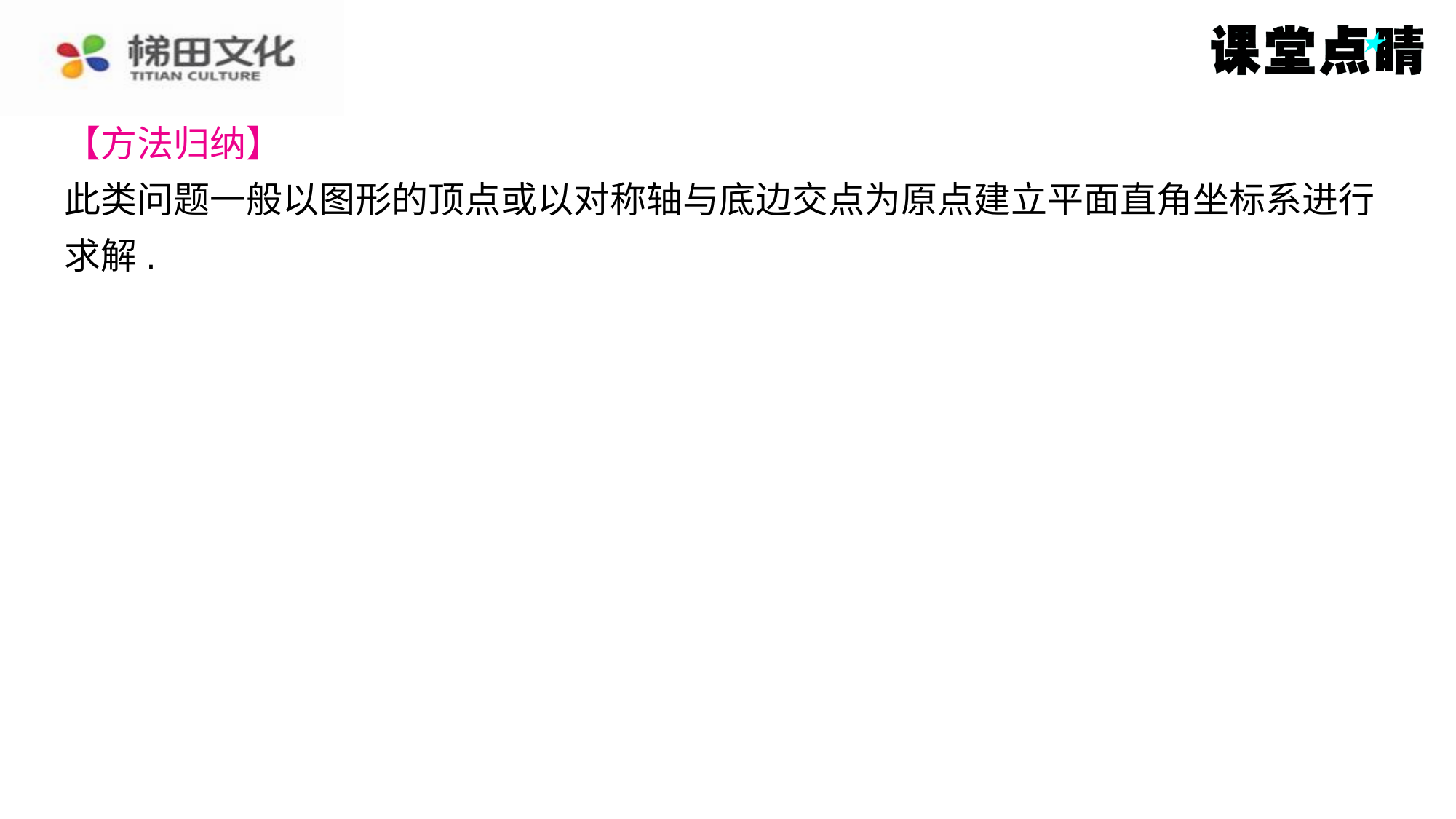

【方法归纳】
此类问题一般以图形的顶点或以对称轴与底边交点为原点建立平面直角坐标系进行
求解.